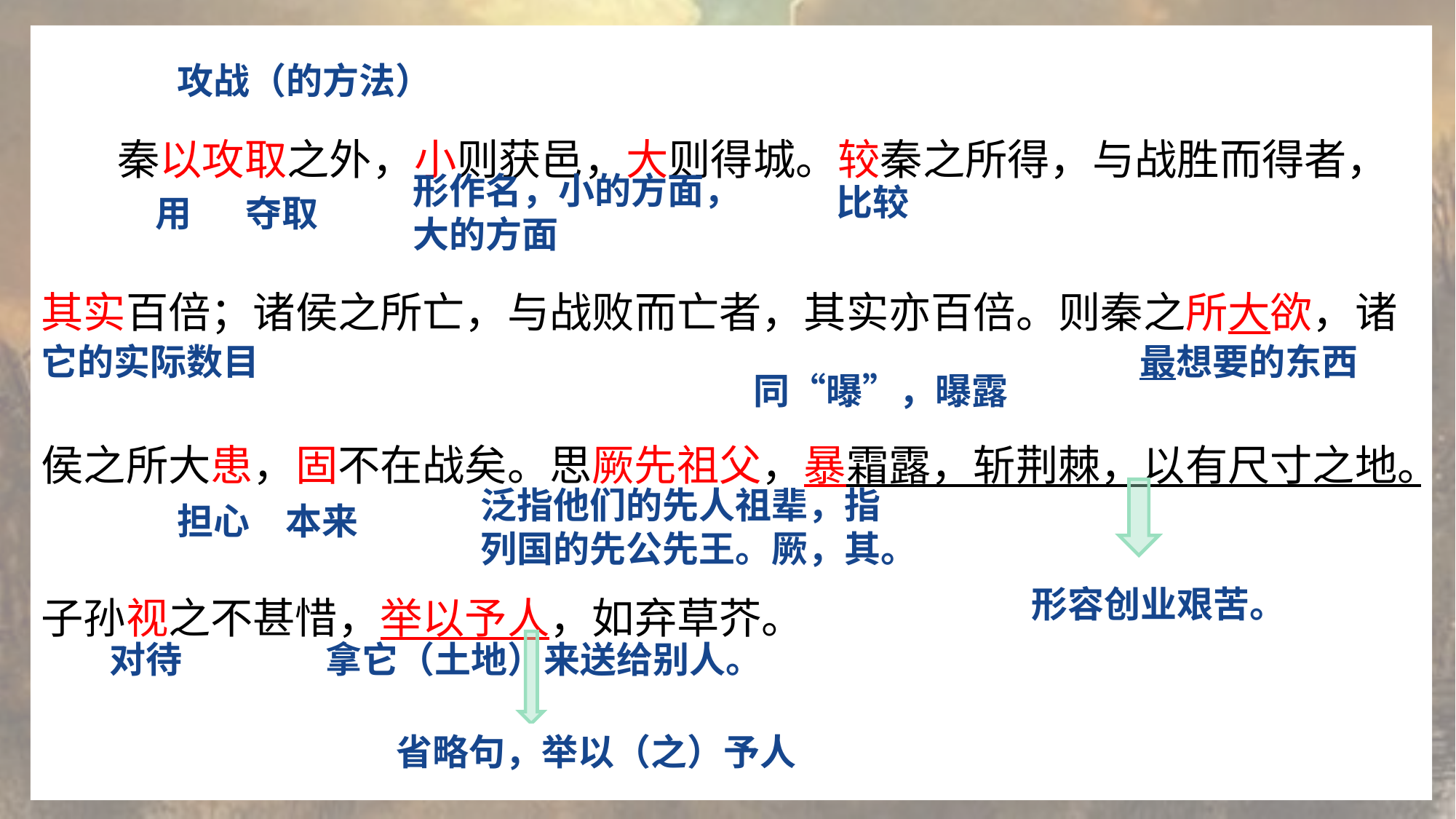

秦以攻取之外，小则获邑，大则得城。较秦之所得，与战胜而得者，其实百倍；诸侯之所亡，与战败而亡者，其实亦百倍。则秦之所大欲，诸侯之所大患，固不在战矣。思厥先祖父，暴霜露，斩荆棘，以有尺寸之地。子孙视之不甚惜，举以予人，如弃草芥。

攻战（的方法）
形作名，小的方面，大的方面
比较
用
夺取
它的实际数目
最想要的东西
同“曝”，曝露
泛指他们的先人祖辈，指列国的先公先王。厥，其。
担心
本来

形容创业艰苦。
对待
拿它（土地）来送给别人。

省略句，举以（之）予人